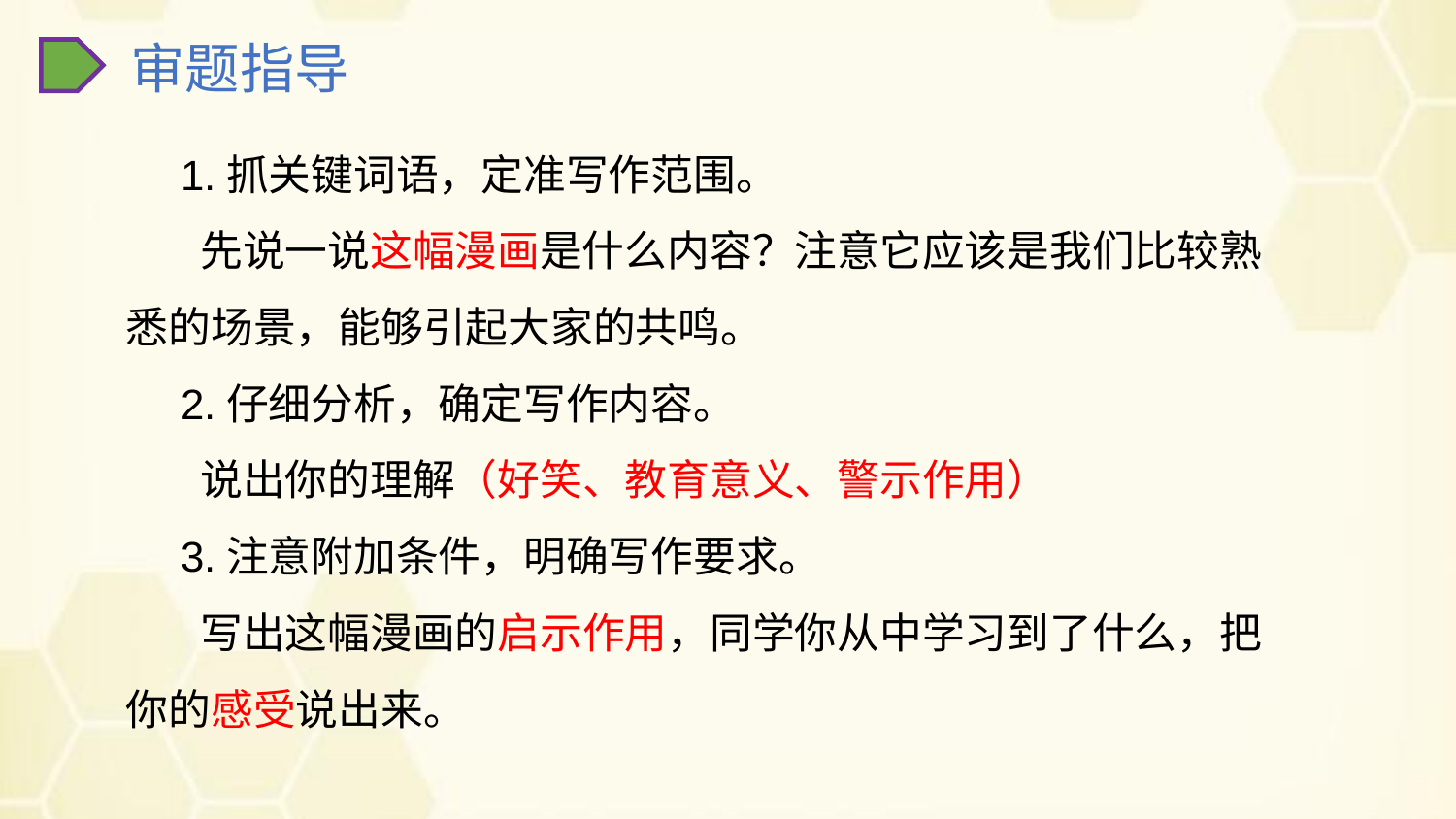

审题指导

1.抓关键词语，定准写作范围。
 先说一说这幅漫画是什么内容？注意它应该是我们比较熟悉的场景，能够引起大家的共鸣。
2.仔细分析，确定写作内容。
 说出你的理解（好笑、教育意义、警示作用）
3.注意附加条件，明确写作要求。
 写出这幅漫画的启示作用，同学你从中学习到了什么，把你的感受说出来。